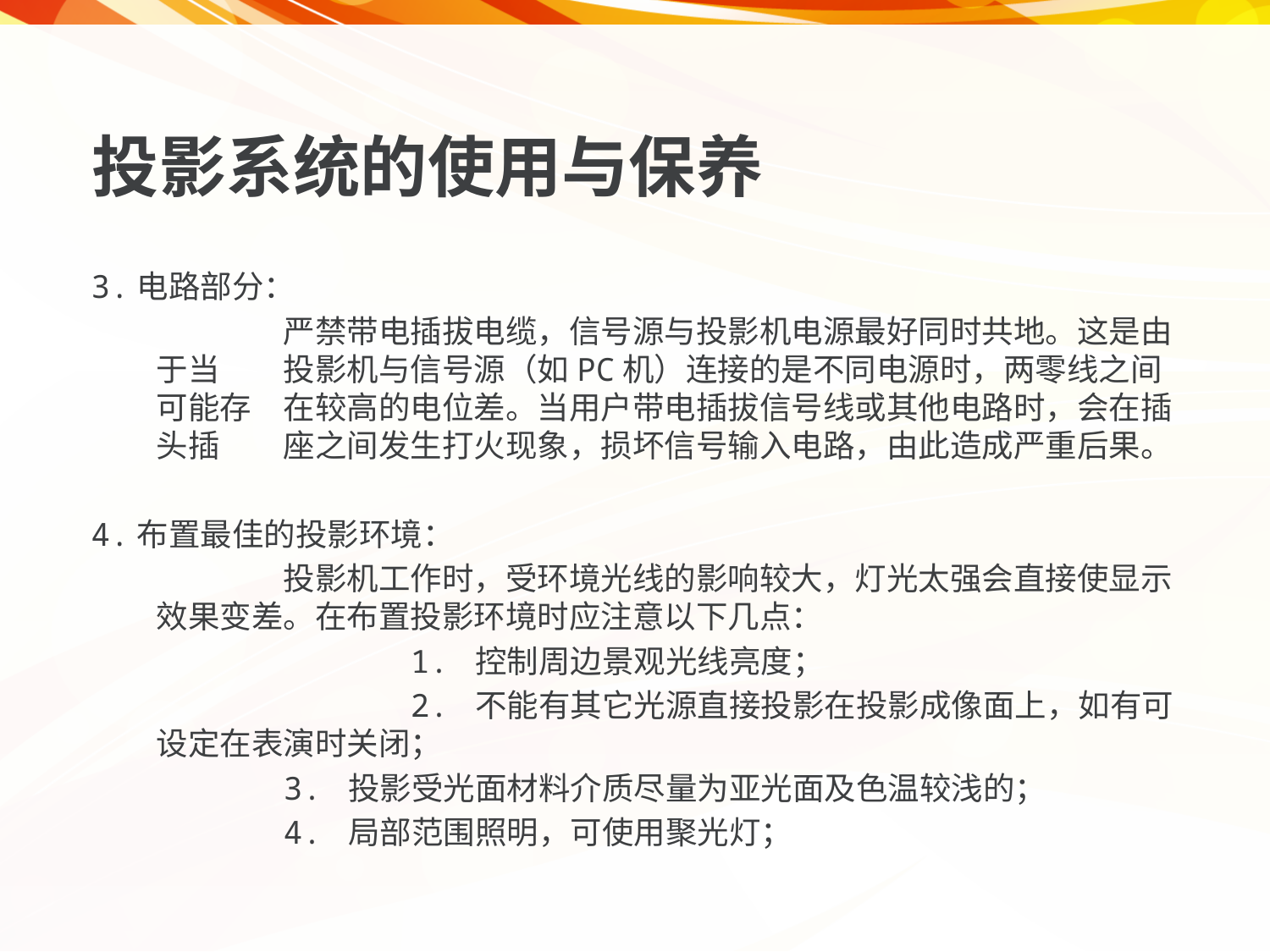

投影系统的使用与保养

3.电路部分：
		严禁带电插拔电缆，信号源与投影机电源最好同时共地。这是由于当	投影机与信号源（如PC机）连接的是不同电源时，两零线之间可能存	在较高的电位差。当用户带电插拔信号线或其他电路时，会在插头插	座之间发生打火现象，损坏信号输入电路，由此造成严重后果。

4.布置最佳的投影环境：
		投影机工作时，受环境光线的影响较大，灯光太强会直接使显示效果变差。在布置投影环境时应注意以下几点：
    		1. 控制周边景观光线亮度；
    		2. 不能有其它光源直接投影在投影成像面上，如有可设定在表演时关闭；
   		3. 投影受光面材料介质尽量为亚光面及色温较浅的；
   		4. 局部范围照明，可使用聚光灯；